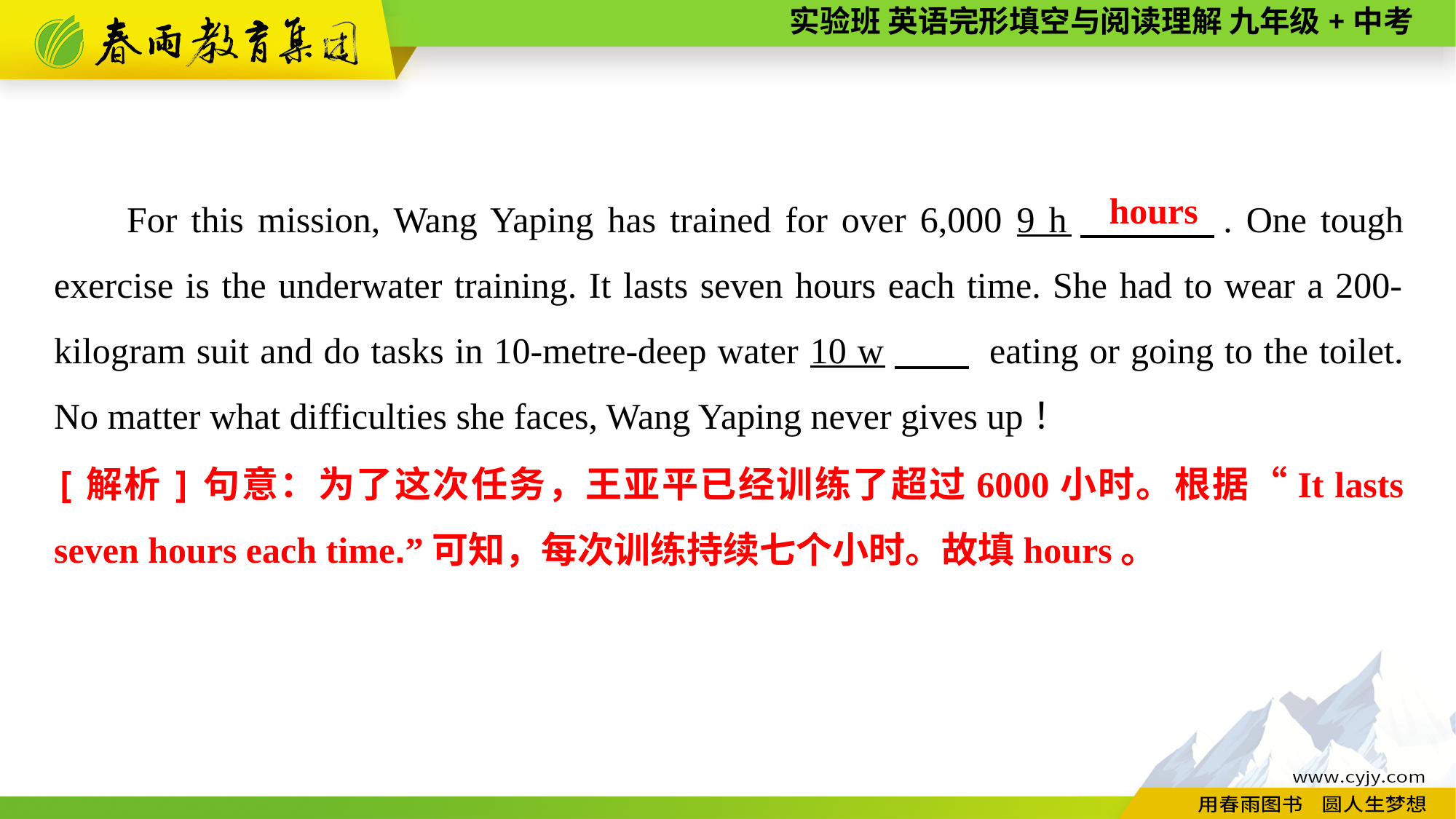

For this mission, Wang Yaping has trained for over 6,000 9 h　    　. One tough exercise is the underwater training. It lasts seven hours each time. She had to wear a 200-kilogram suit and do tasks in 10-metre-deep water 10 w　　 eating or going to the toilet. No matter what difficulties she faces, Wang Yaping never gives up！
hours
[解析]句意：为了这次任务，王亚平已经训练了超过6000小时。根据“It lasts seven hours each time.”可知，每次训练持续七个小时。故填hours。